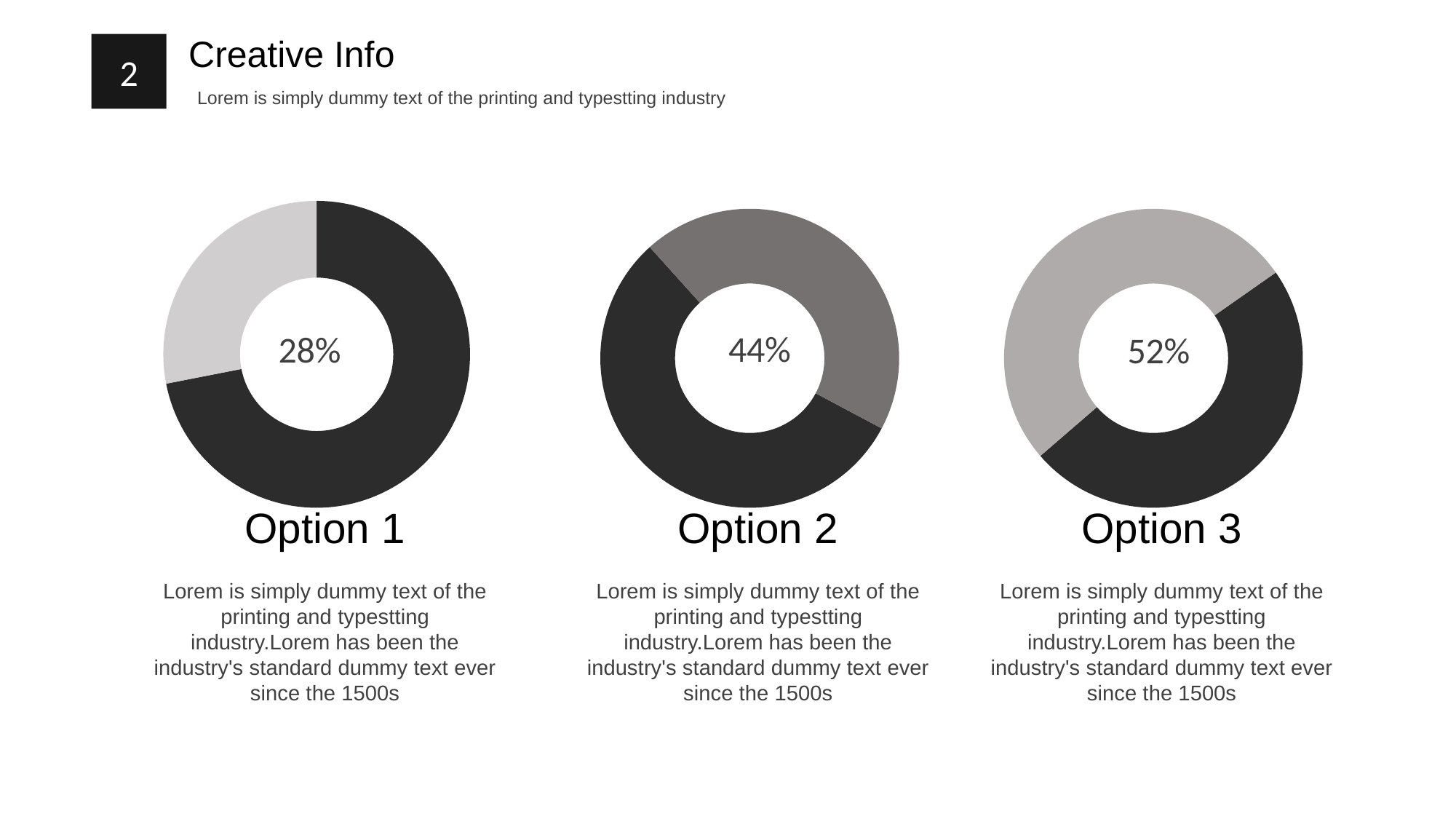

Creative Info
2
Lorem is simply dummy text of the printing and typestting industry

### Chart

| Category | 销售额 |
|---|---|
| 第一季度 | 8.2 |
| 第二季度 | 3.2 |

### Chart

| Category | 销售额 |
|---|---|
| 第一季度 | 5.0 |
| 第二季度 | 4.0 |

### Chart

| Category | 销售额 |
|---|---|
| 第一季度 | 3.0 |
| 第二季度 | 3.2 |
Option 1
Option 2
Option 3
Lorem is simply dummy text of the printing and typestting industry.Lorem has been the industry's standard dummy text ever since the 1500s
Lorem is simply dummy text of the printing and typestting industry.Lorem has been the industry's standard dummy text ever since the 1500s
Lorem is simply dummy text of the printing and typestting industry.Lorem has been the industry's standard dummy text ever since the 1500s